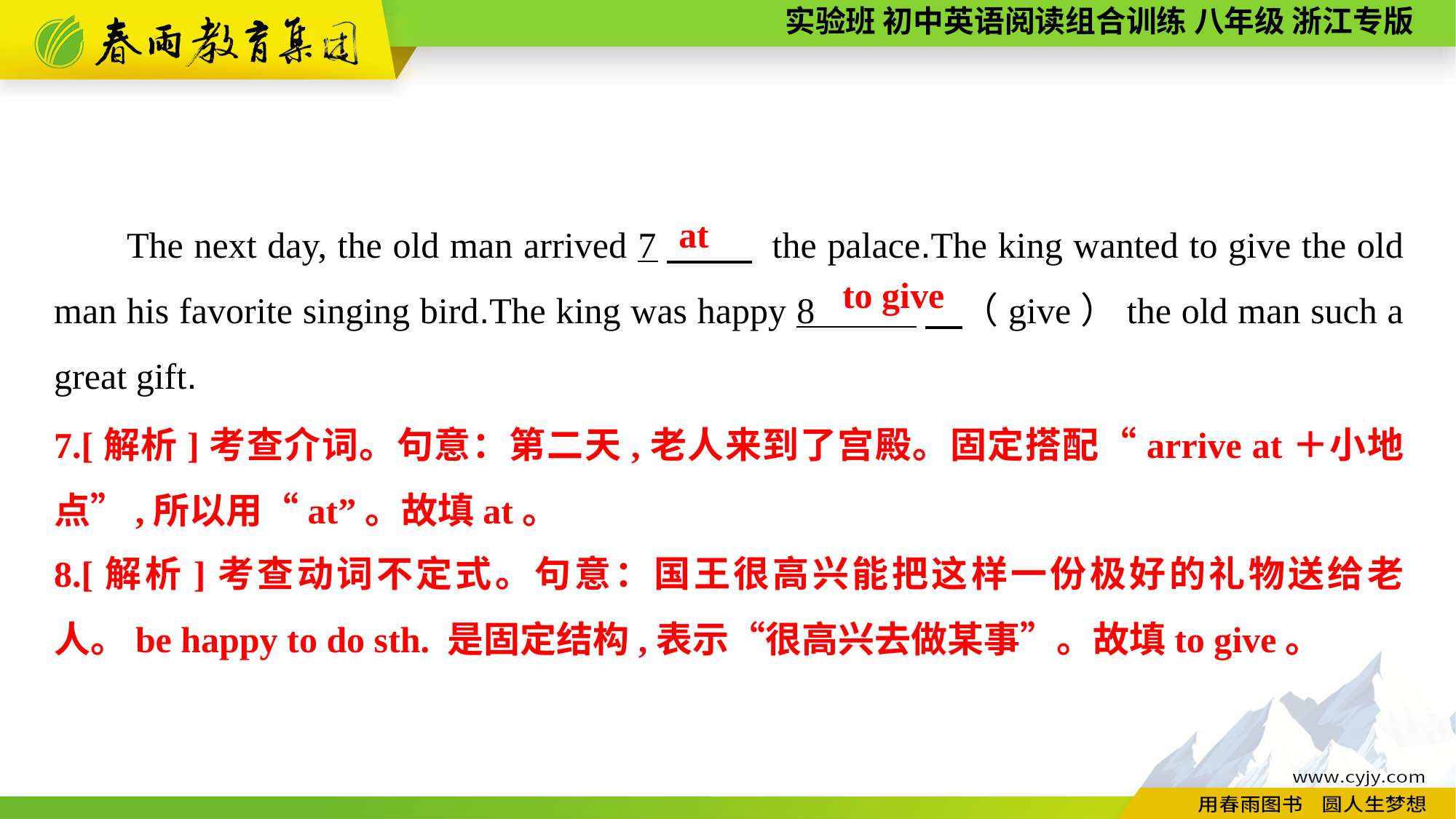

The next day, the old man arrived 7　      the palace.The king wanted to give the old man his favorite singing bird.The king was happy 8          　（give）the old man such a great gift.
at
to give
7.[解析]考查介词。句意：第二天,老人来到了宫殿。固定搭配“arrive at＋小地点”,所以用“at”。故填at。
8.[解析]考查动词不定式。句意：国王很高兴能把这样一份极好的礼物送给老人。be happy to do sth. 是固定结构,表示“很高兴去做某事”。故填to give。